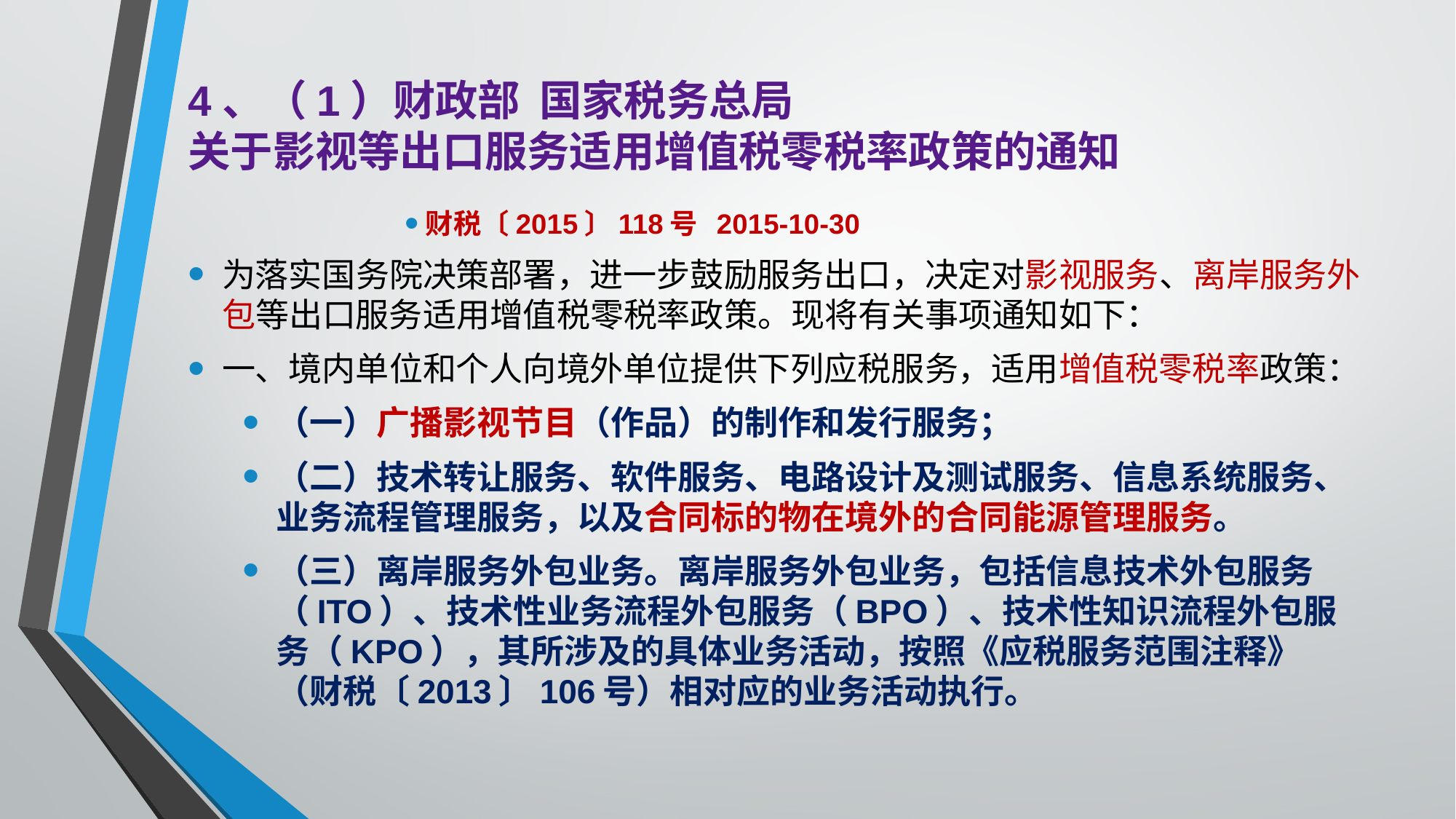

# 4、（1）财政部  国家税务总局 关于影视等出口服务适用增值税零税率政策的通知
财税〔2015〕118号  2015-10-30
为落实国务院决策部署，进一步鼓励服务出口，决定对影视服务、离岸服务外包等出口服务适用增值税零税率政策。现将有关事项通知如下：
一、境内单位和个人向境外单位提供下列应税服务，适用增值税零税率政策：
（一）广播影视节目（作品）的制作和发行服务；
（二）技术转让服务、软件服务、电路设计及测试服务、信息系统服务、业务流程管理服务，以及合同标的物在境外的合同能源管理服务。
（三）离岸服务外包业务。离岸服务外包业务，包括信息技术外包服务（ITO）、技术性业务流程外包服务（BPO）、技术性知识流程外包服务（KPO），其所涉及的具体业务活动，按照《应税服务范围注释》（财税〔2013〕106号）相对应的业务活动执行。